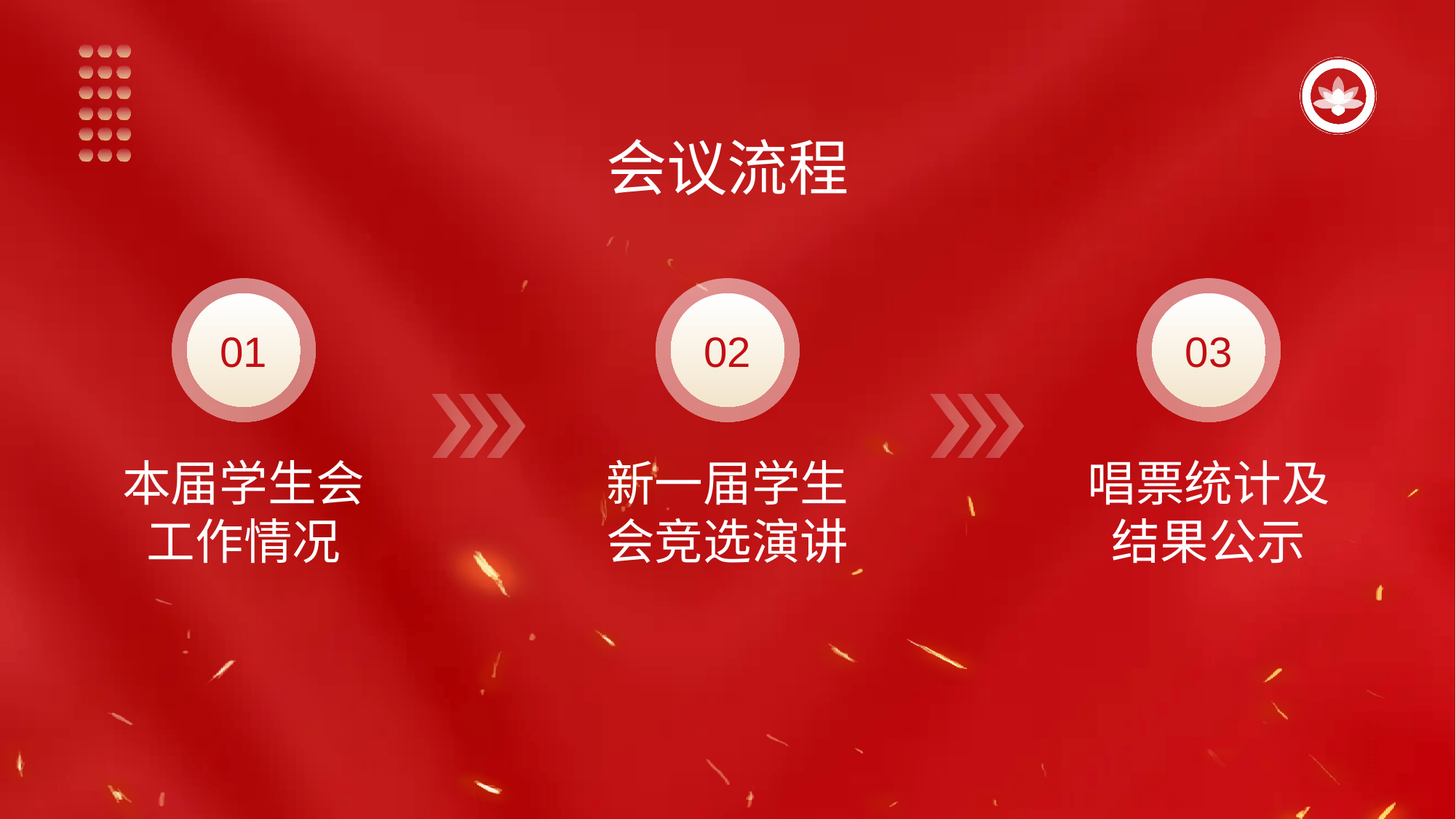

会议流程

01
本届学生会工作情况

02
新一届学生会竞选演讲

03
唱票统计及结果公示